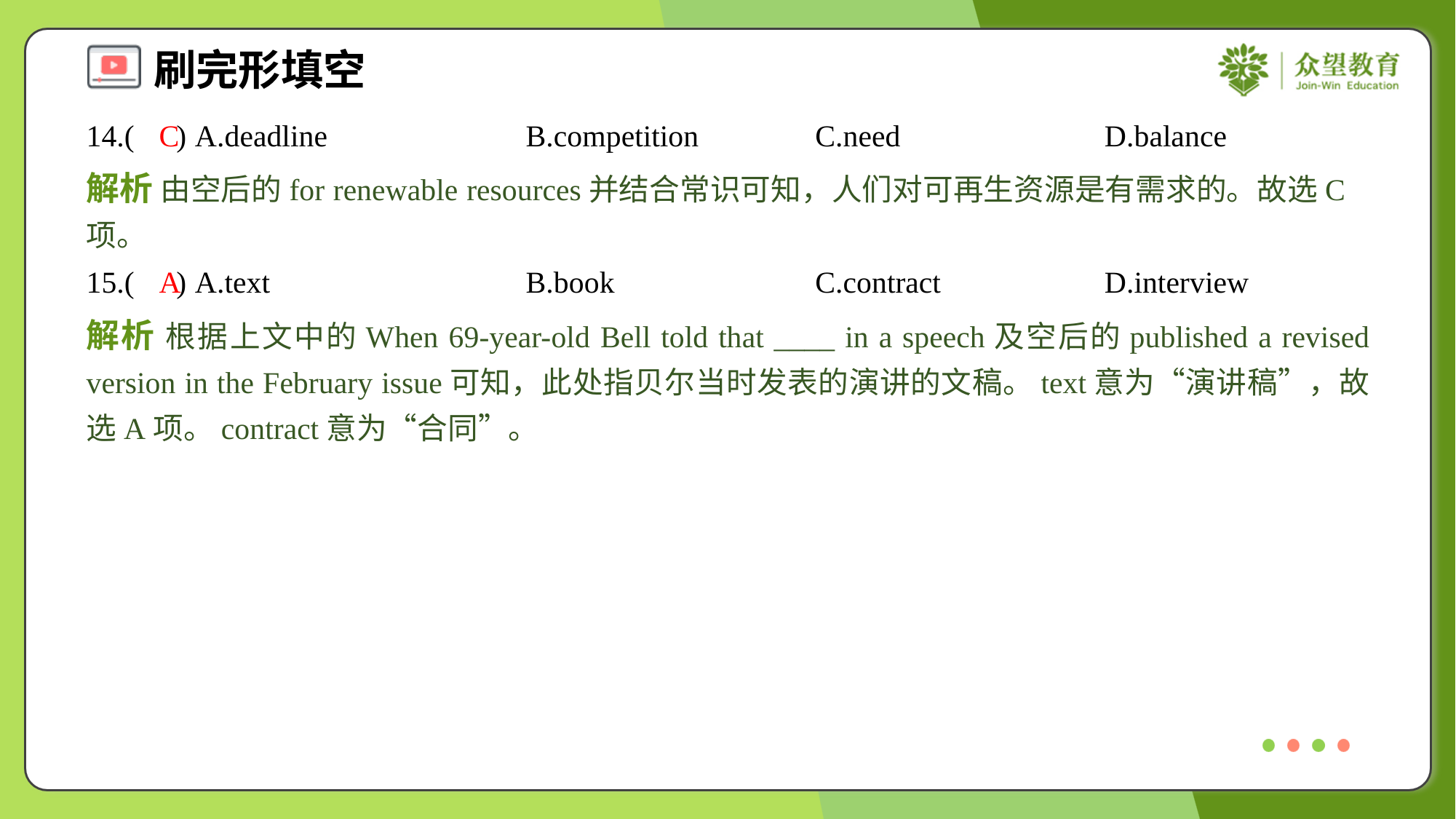

14.(     ) A.deadline	B.competition	C.need	D.balance
C
解析 由空后的for renewable resources并结合常识可知，人们对可再生资源是有需求的。故选C项。
15.(     ) A.text	B.book	C.contract	D.interview
A
解析 根据上文中的When 69-year-old Bell told that ____ in a speech及空后的published a revised version in the February issue可知，此处指贝尔当时发表的演讲的文稿。text意为“演讲稿”，故选A项。contract意为“合同”。